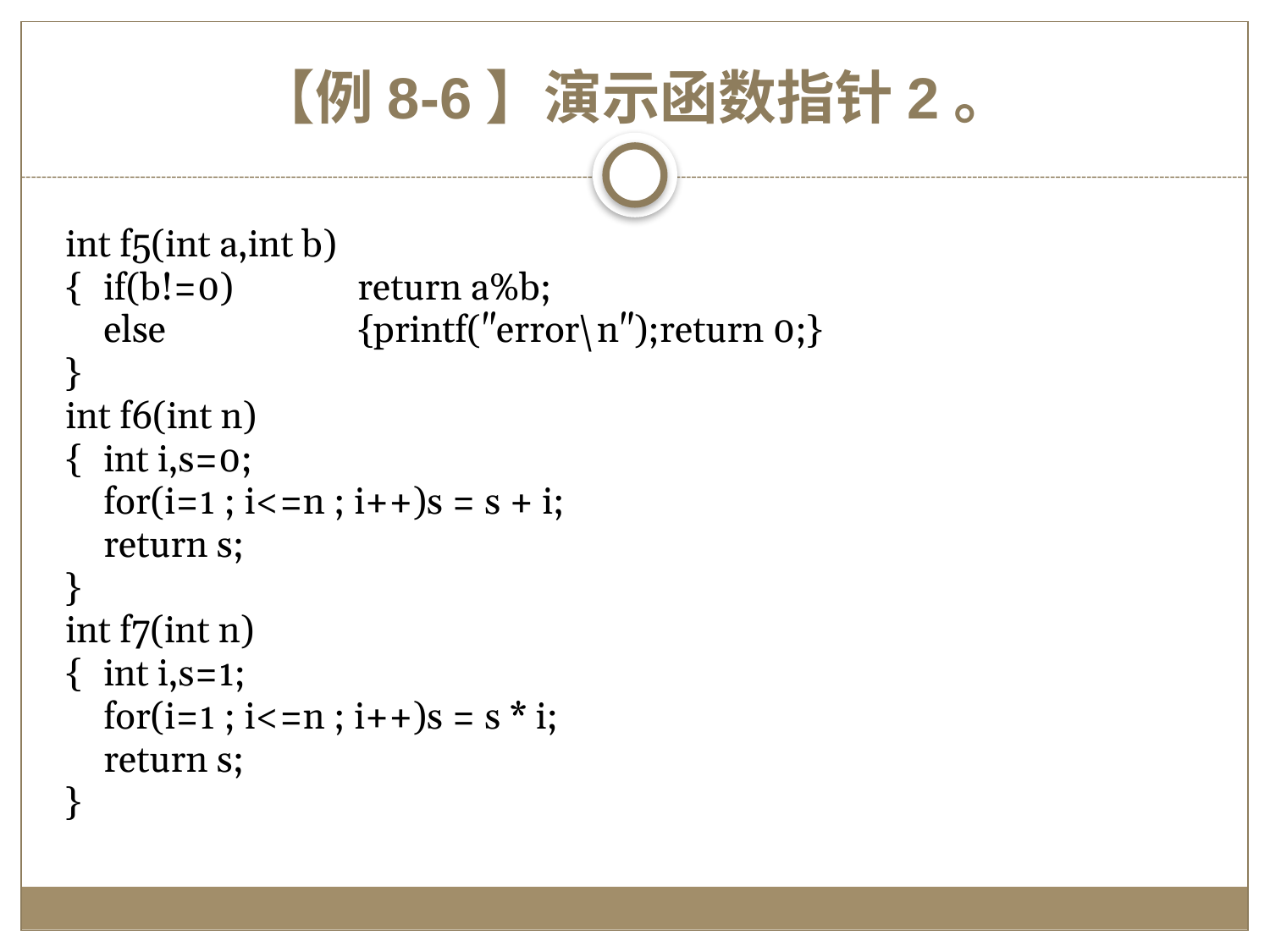

# 【例8-6】演示函数指针2。
int f5(int a,int b)
{	if(b!=0)	return a%b;
	else		{printf("error\n");return 0;}
}
int f6(int n)
{	int i,s=0;
	for(i=1 ; i<=n ; i++)s = s + i;
	return s;
}
int f7(int n)
{	int i,s=1;
	for(i=1 ; i<=n ; i++)s = s * i;
	return s;
}